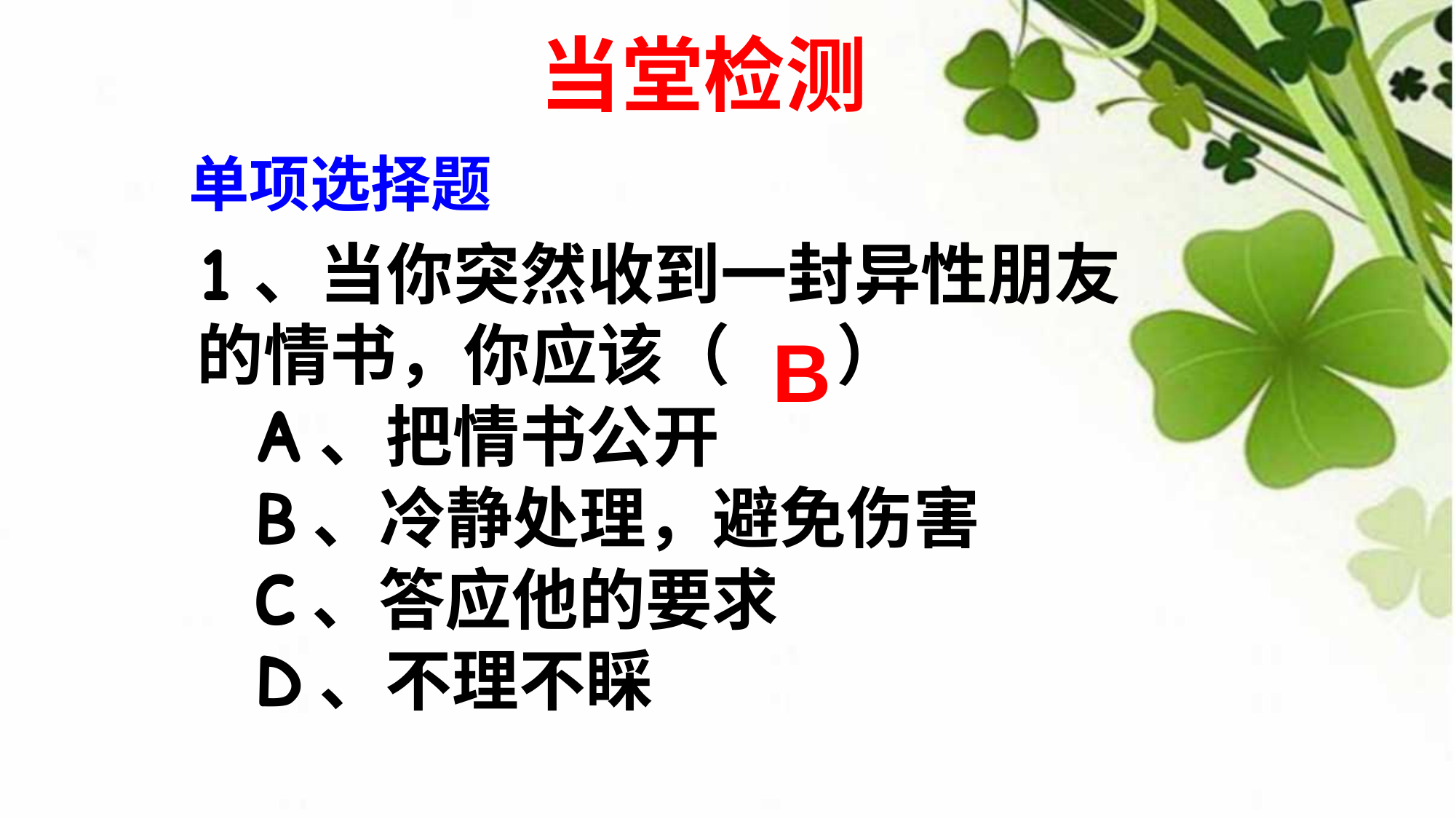

当堂检测
单项选择题
1、当你突然收到一封异性朋友
的情书，你应该（       ）
  A、把情书公开
  B、冷静处理，避免伤害
  C、答应他的要求
  D、不理不睬
B